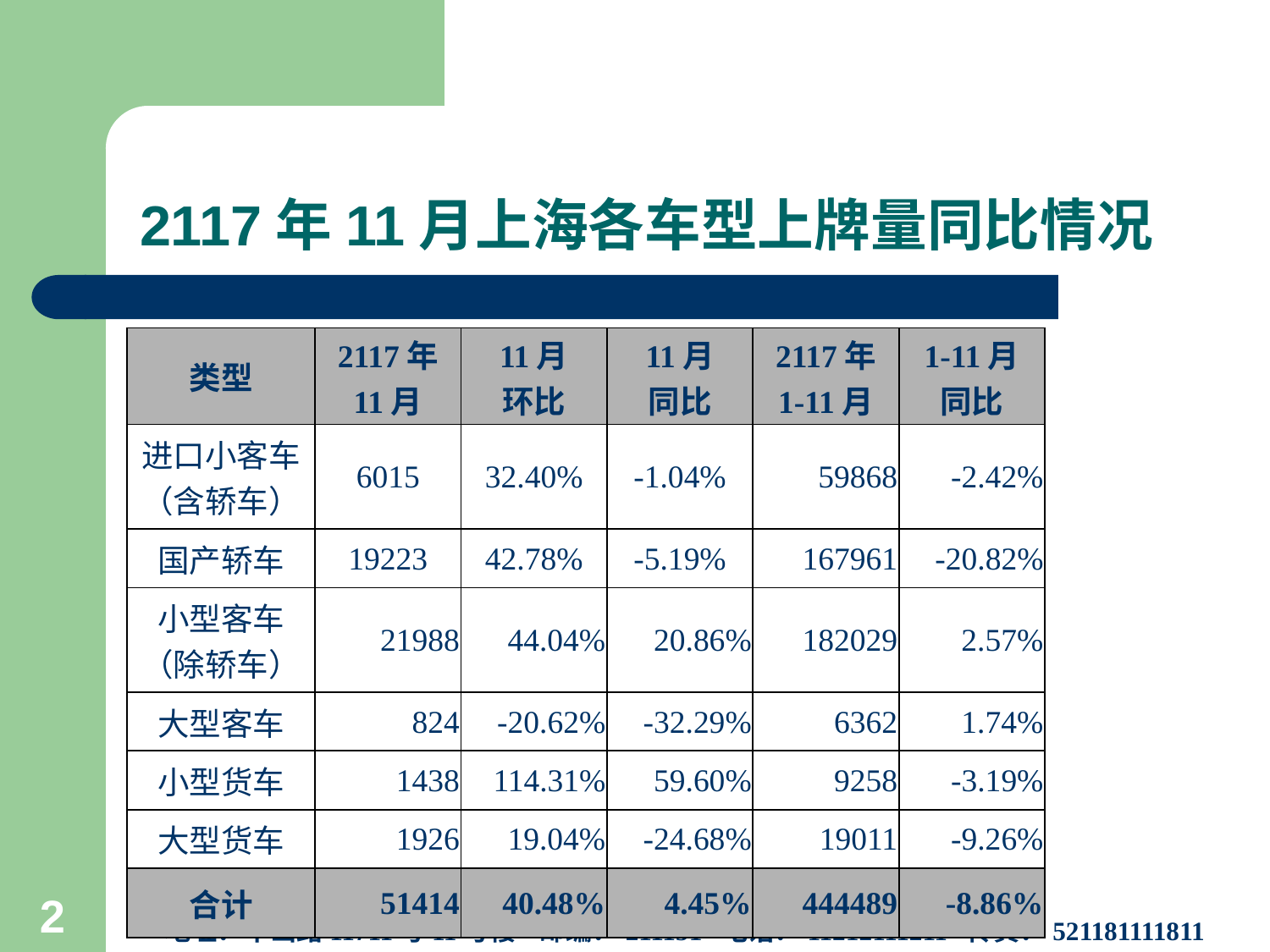

# 2117年11月上海各车型上牌量同比情况

| 类型 | 2117年 11月 | 11月 环比 | 11月 同比 | 2117年 1-11月 | 1-11月 同比 |
| --- | --- | --- | --- | --- | --- |
| 进口小客车 （含轿车） | 6015 | 32.40% | -1.04% | 59868 | -2.42% |
| 国产轿车 | 19223 | 42.78% | -5.19% | 167961 | -20.82% |
| 小型客车 （除轿车） | 21988 | 44.04% | 20.86% | 182029 | 2.57% |
| 大型客车 | 824 | -20.62% | -32.29% | 6362 | 1.74% |
| 小型货车 | 1438 | 114.31% | 59.60% | 9258 | -3.19% |
| 大型货车 | 1926 | 19.04% | -24.68% | 19011 | -9.26% |
| 合计 | 51414 | 40.48% | 4.45% | 444489 | -8.86% |
上海市信息中心汽车产业研究室
地址：华山路11711号11号楼    邮编：211151  电话：11212111211  传真：521181111811
2